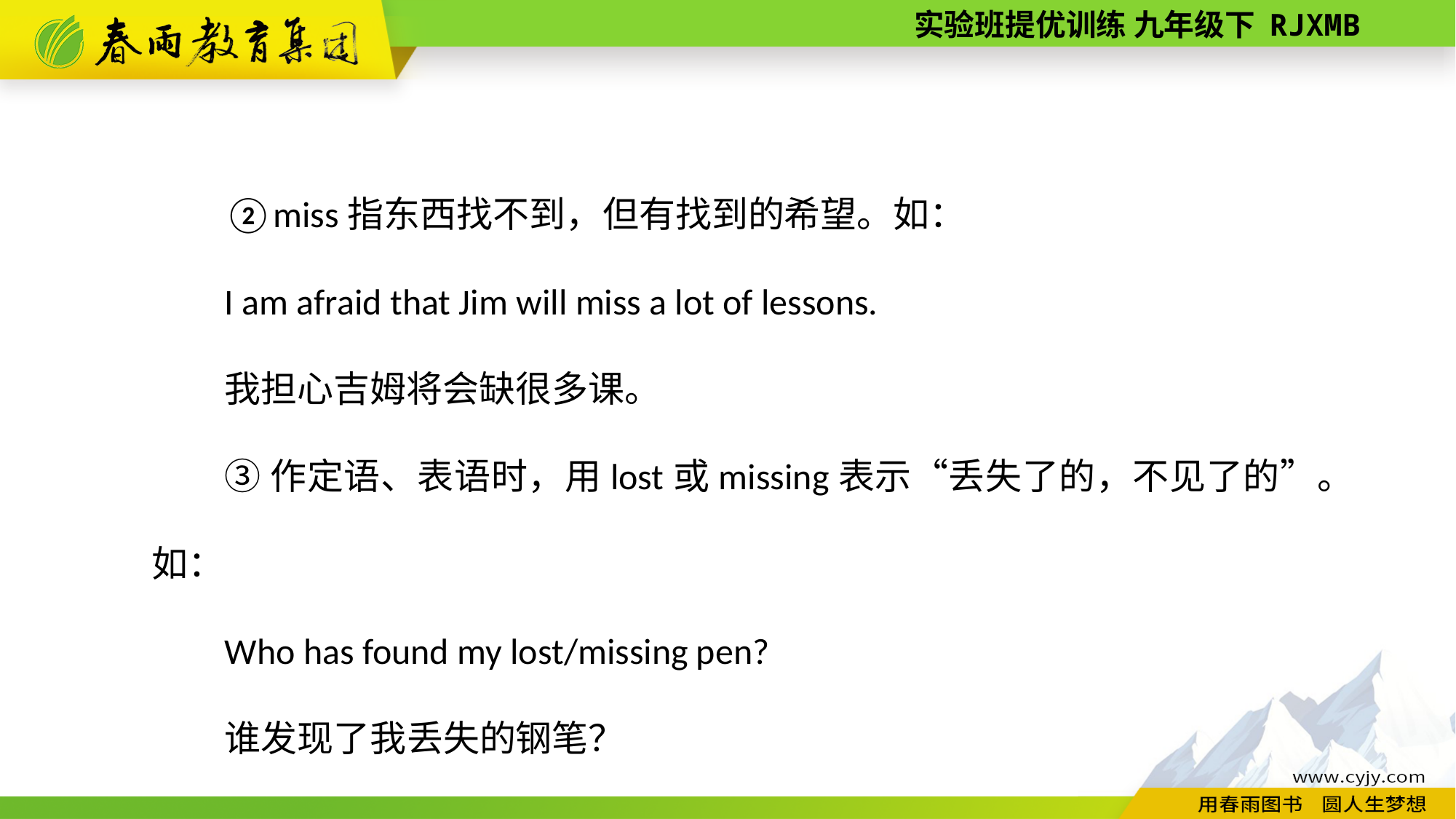

②miss指东西找不到，但有找到的希望。如：
I am afraid that Jim will miss a lot of lessons.
我担心吉姆将会缺很多课。
③作定语、表语时，用lost或missing表示“丢失了的，不见了的”。如：
Who has found my lost/missing pen?
谁发现了我丢失的钢笔？